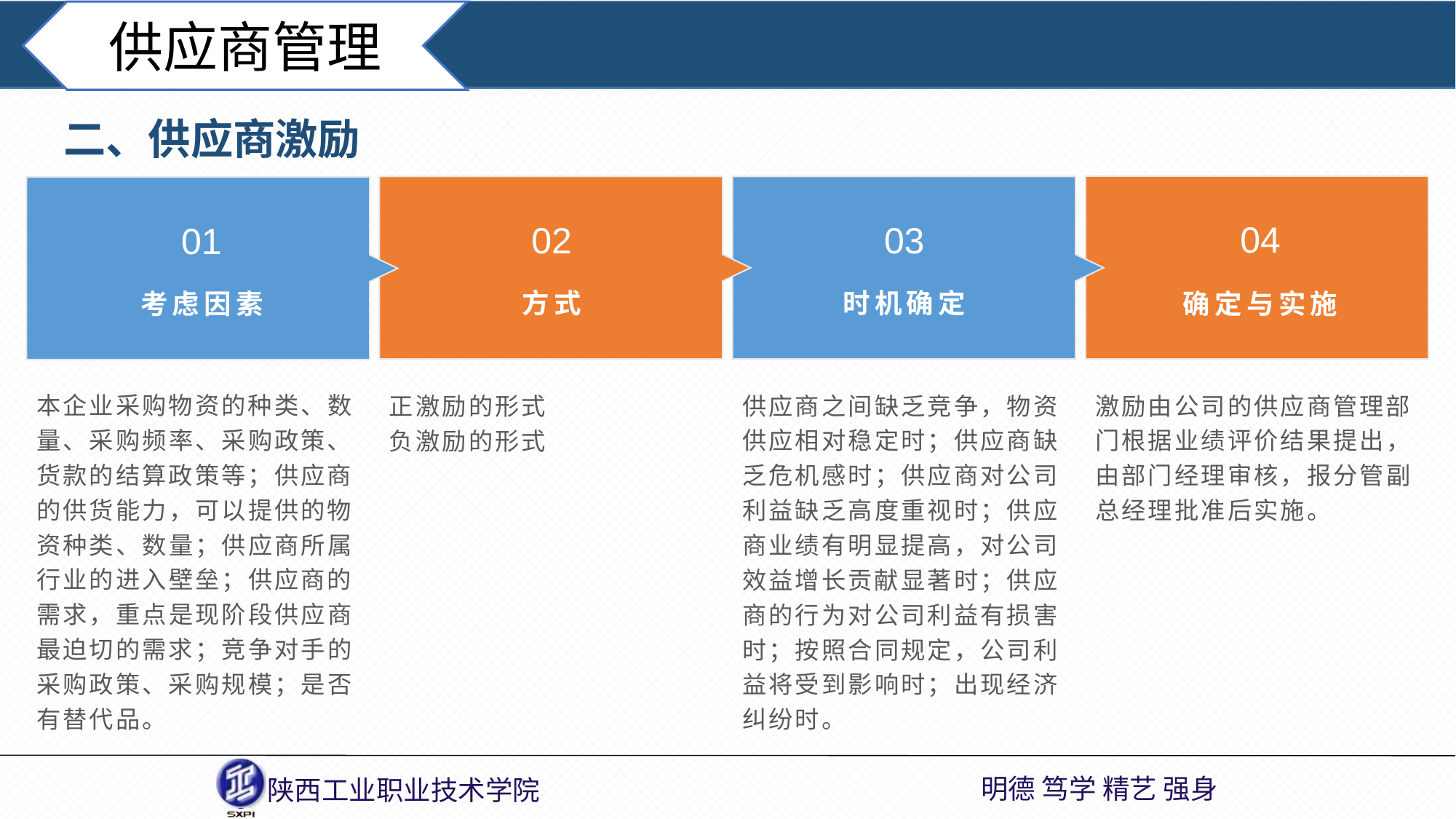

供应商管理

二、供应商激励
04
02
03
01
方式
时机确定
确定与实施
考虑因素
本企业采购物资的种类、数量、采购频率、采购政策、货款的结算政策等；供应商的供货能力，可以提供的物资种类、数量；供应商所属行业的进入壁垒；供应商的需求，重点是现阶段供应商最迫切的需求；竞争对手的采购政策、采购规模；是否有替代品。
正激励的形式
负激励的形式
供应商之间缺乏竞争，物资供应相对稳定时；供应商缺乏危机感时；供应商对公司利益缺乏高度重视时；供应商业绩有明显提高，对公司效益增长贡献显著时；供应商的行为对公司利益有损害时；按照合同规定，公司利益将受到影响时；出现经济纠纷时。
激励由公司的供应商管理部门根据业绩评价结果提出，由部门经理审核，报分管副总经理批准后实施。